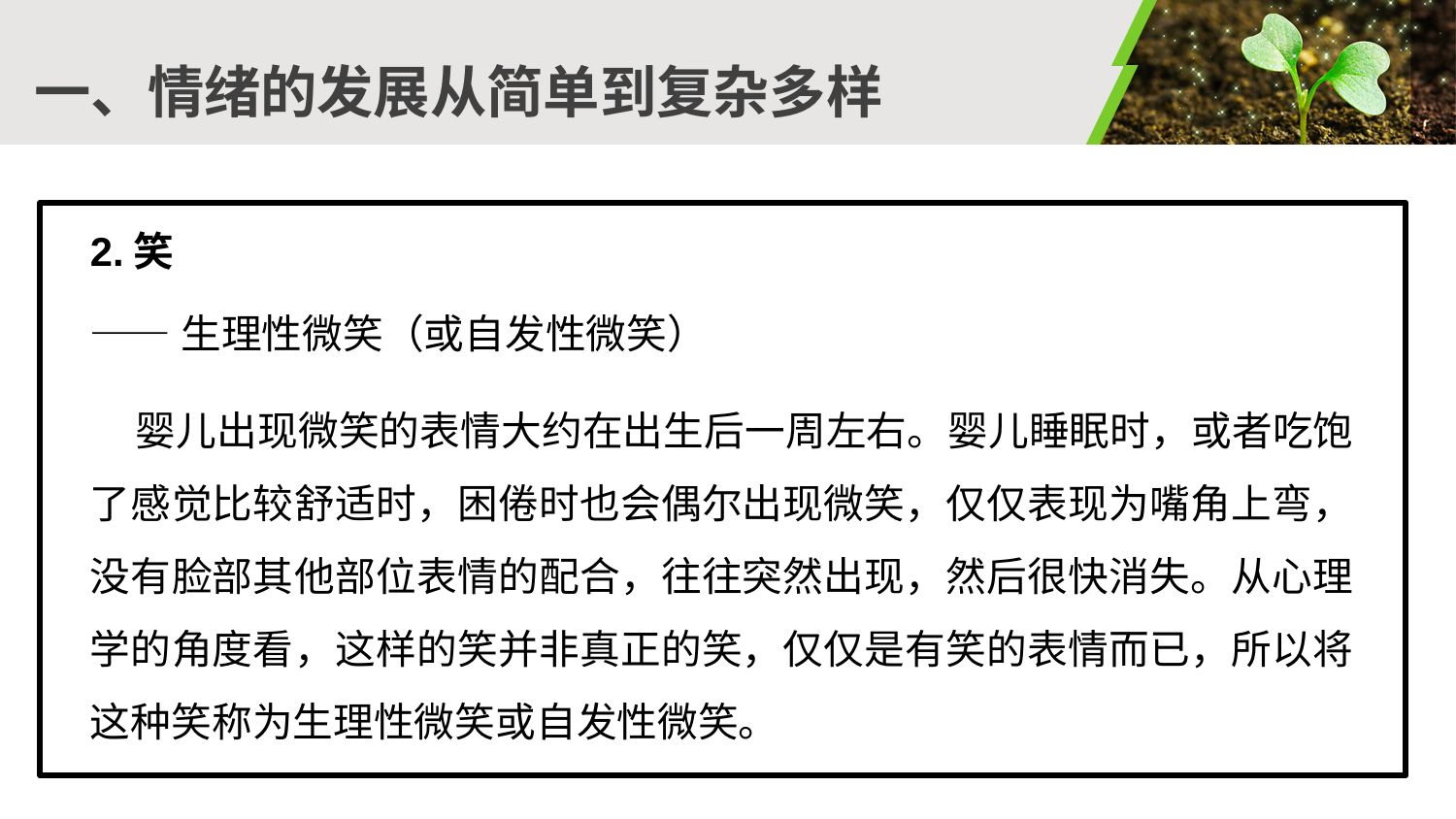

#
一、情绪的发展从简单到复杂多样

2.笑
——生理性微笑（或自发性微笑）
    婴儿出现微笑的表情大约在出生后一周左右。婴儿睡眠时，或者吃饱了感觉比较舒适时，困倦时也会偶尔出现微笑，仅仅表现为嘴角上弯，没有脸部其他部位表情的配合，往往突然出现，然后很快消失。从心理学的角度看，这样的笑并非真正的笑，仅仅是有笑的表情而已，所以将这种笑称为生理性微笑或自发性微笑。